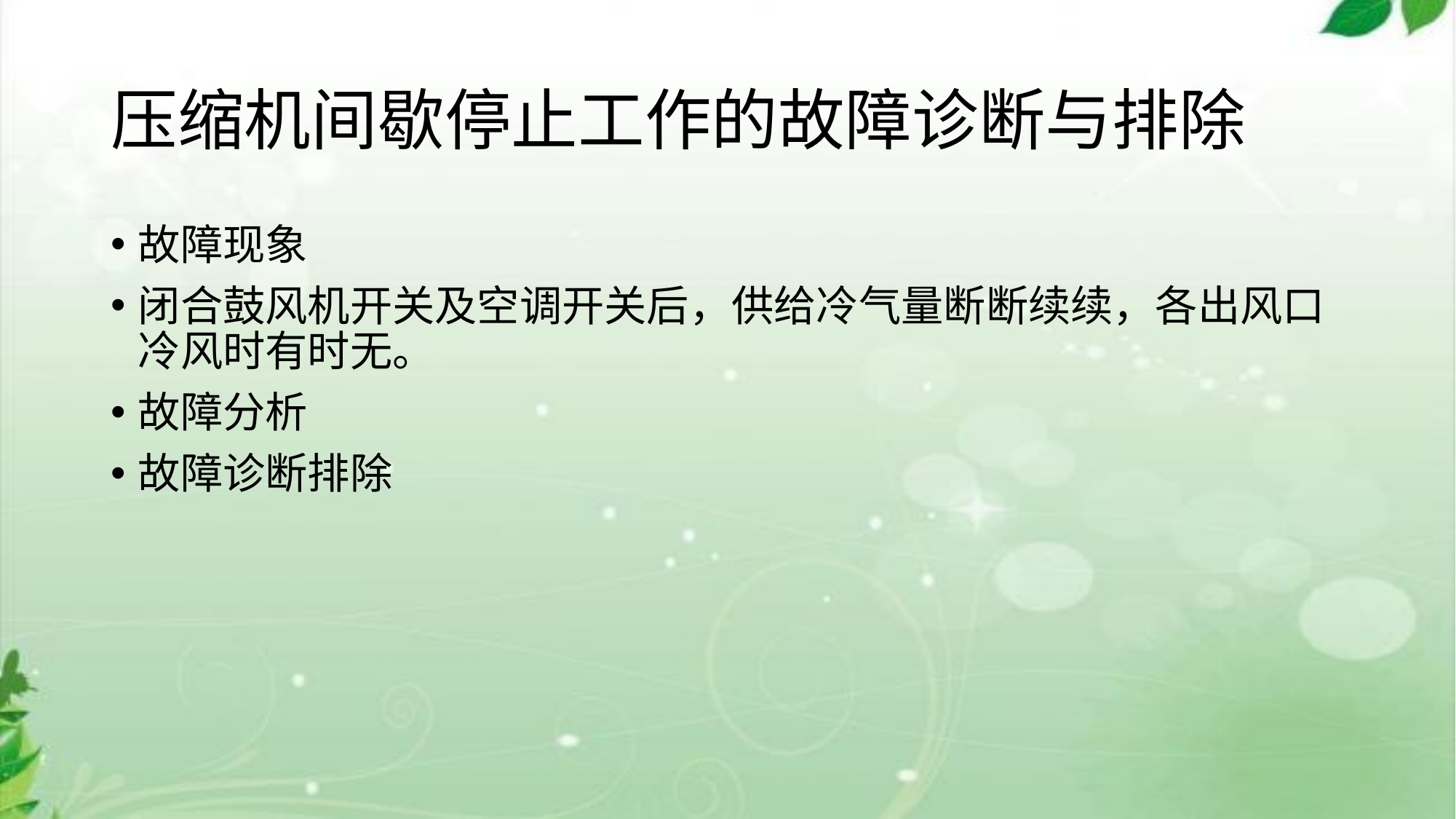

# 压缩机间歇停止工作的故障诊断与排除
故障现象
闭合鼓风机开关及空调开关后，供给冷气量断断续续，各出风口冷风时有时无。
故障分析
故障诊断排除